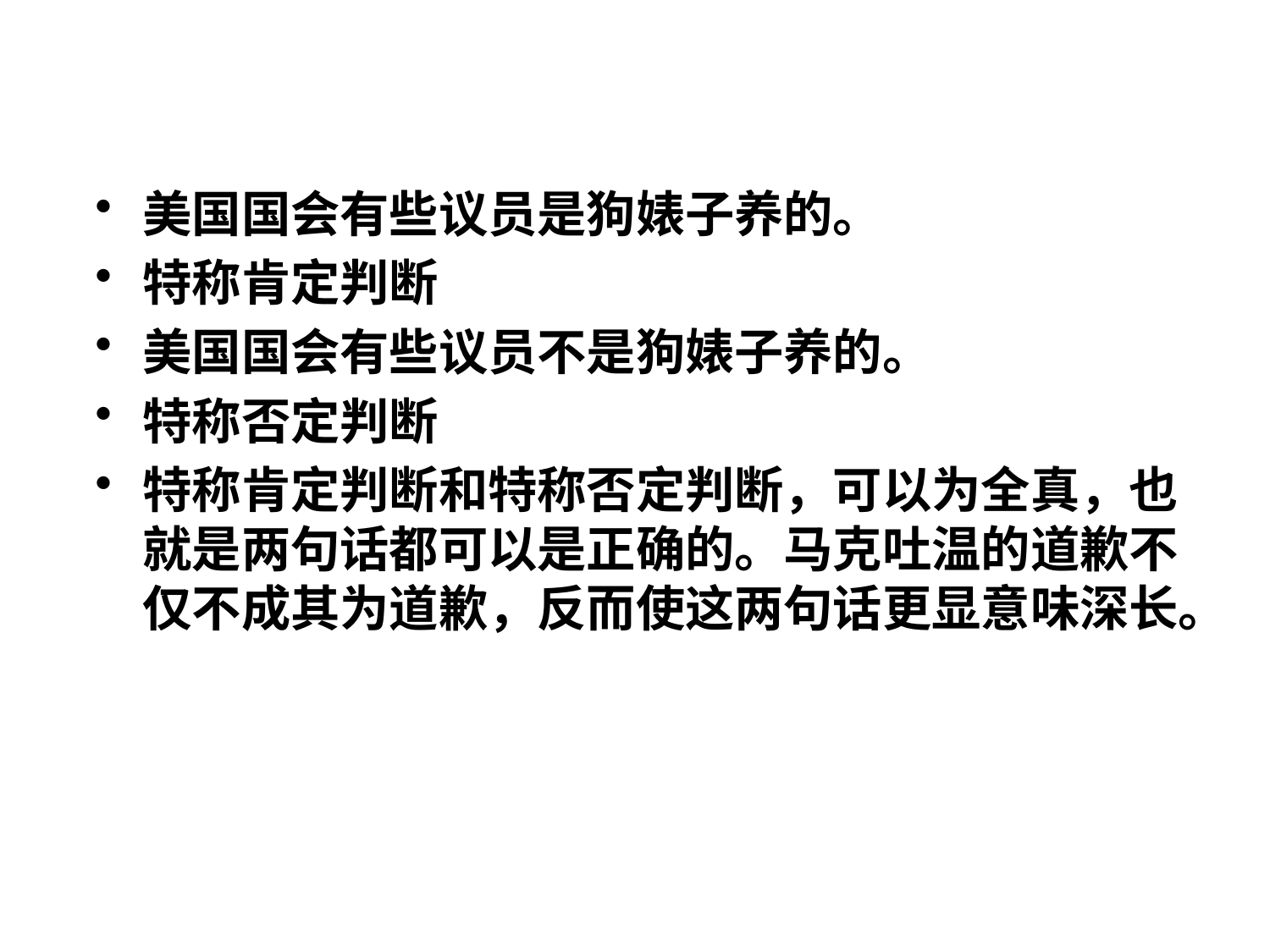

美国国会有些议员是狗婊子养的。
特称肯定判断
美国国会有些议员不是狗婊子养的。
特称否定判断
特称肯定判断和特称否定判断，可以为全真，也就是两句话都可以是正确的。马克吐温的道歉不仅不成其为道歉，反而使这两句话更显意味深长。